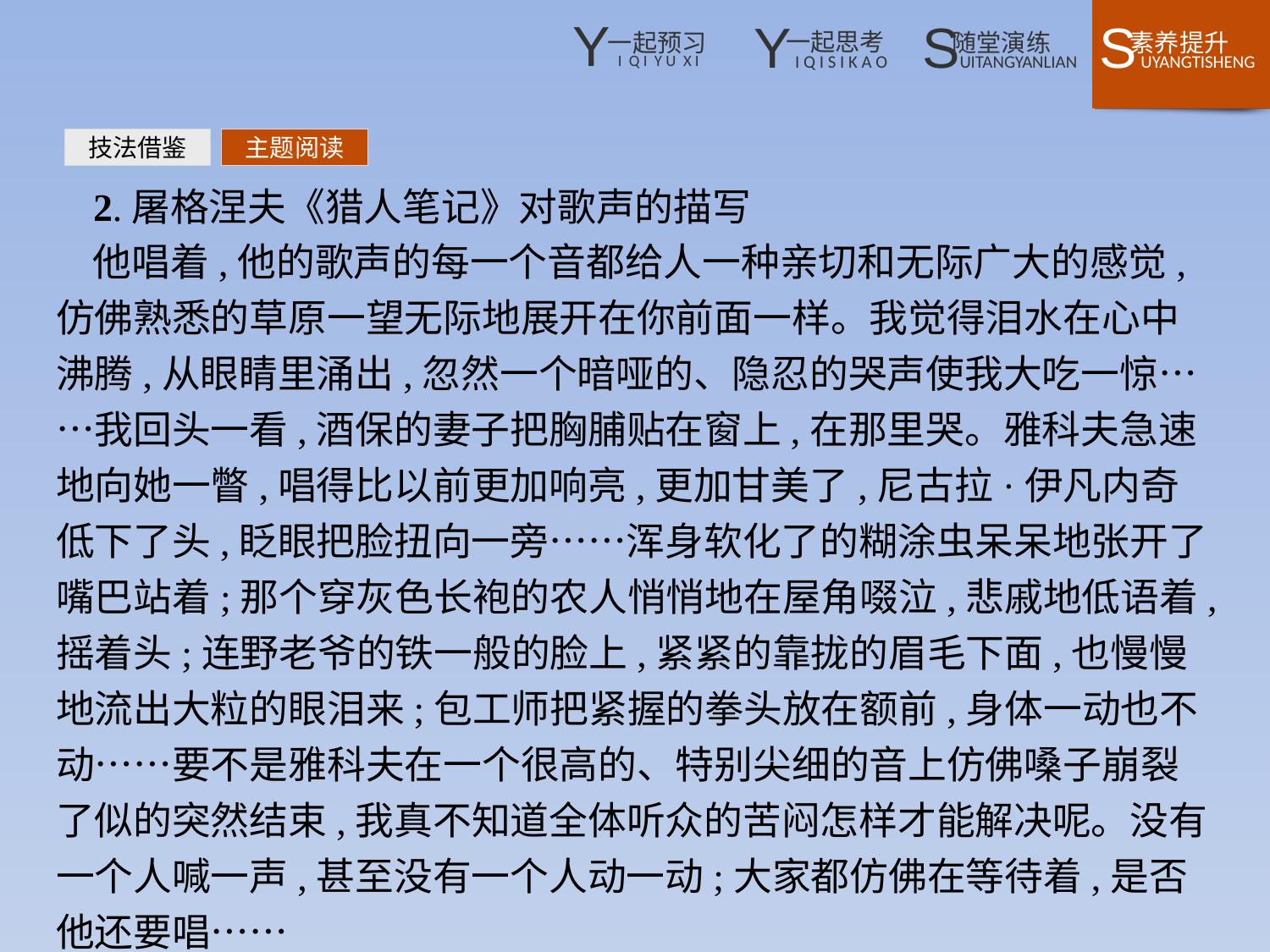

技法借鉴
主题阅读
2.屠格涅夫《猎人笔记》对歌声的描写
他唱着,他的歌声的每一个音都给人一种亲切和无际广大的感觉,仿佛熟悉的草原一望无际地展开在你前面一样。我觉得泪水在心中沸腾,从眼睛里涌出,忽然一个暗哑的、隐忍的哭声使我大吃一惊……我回头一看,酒保的妻子把胸脯贴在窗上,在那里哭。雅科夫急速地向她一瞥,唱得比以前更加响亮,更加甘美了,尼古拉·伊凡内奇低下了头,眨眼把脸扭向一旁……浑身软化了的糊涂虫呆呆地张开了嘴巴站着;那个穿灰色长袍的农人悄悄地在屋角啜泣,悲戚地低语着,摇着头;连野老爷的铁一般的脸上,紧紧的靠拢的眉毛下面,也慢慢地流出大粒的眼泪来;包工师把紧握的拳头放在额前,身体一动也不动……要不是雅科夫在一个很高的、特别尖细的音上仿佛嗓子崩裂了似的突然结束,我真不知道全体听众的苦闷怎样才能解决呢。没有一个人喊一声,甚至没有一个人动一动;大家都仿佛在等待着,是否他还要唱……